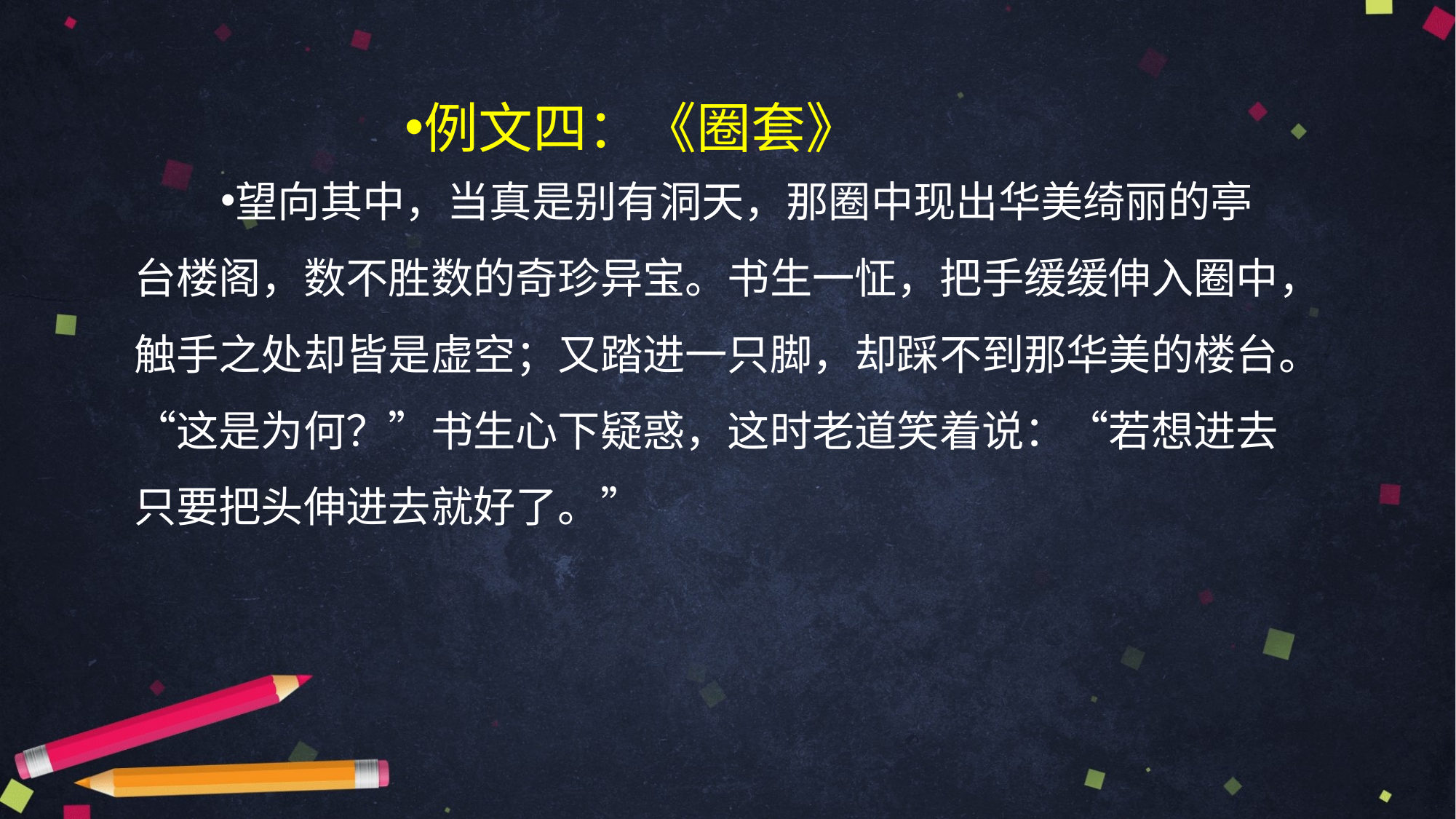

例文四：《圈套》
望向其中，当真是别有洞天，那圈中现出华美绮丽的亭台楼阁，数不胜数的奇珍异宝。书生一怔，把手缓缓伸入圈中，触手之处却皆是虚空；又踏进一只脚，却踩不到那华美的楼台。“这是为何？”书生心下疑惑，这时老道笑着说：“若想进去只要把头伸进去就好了。”